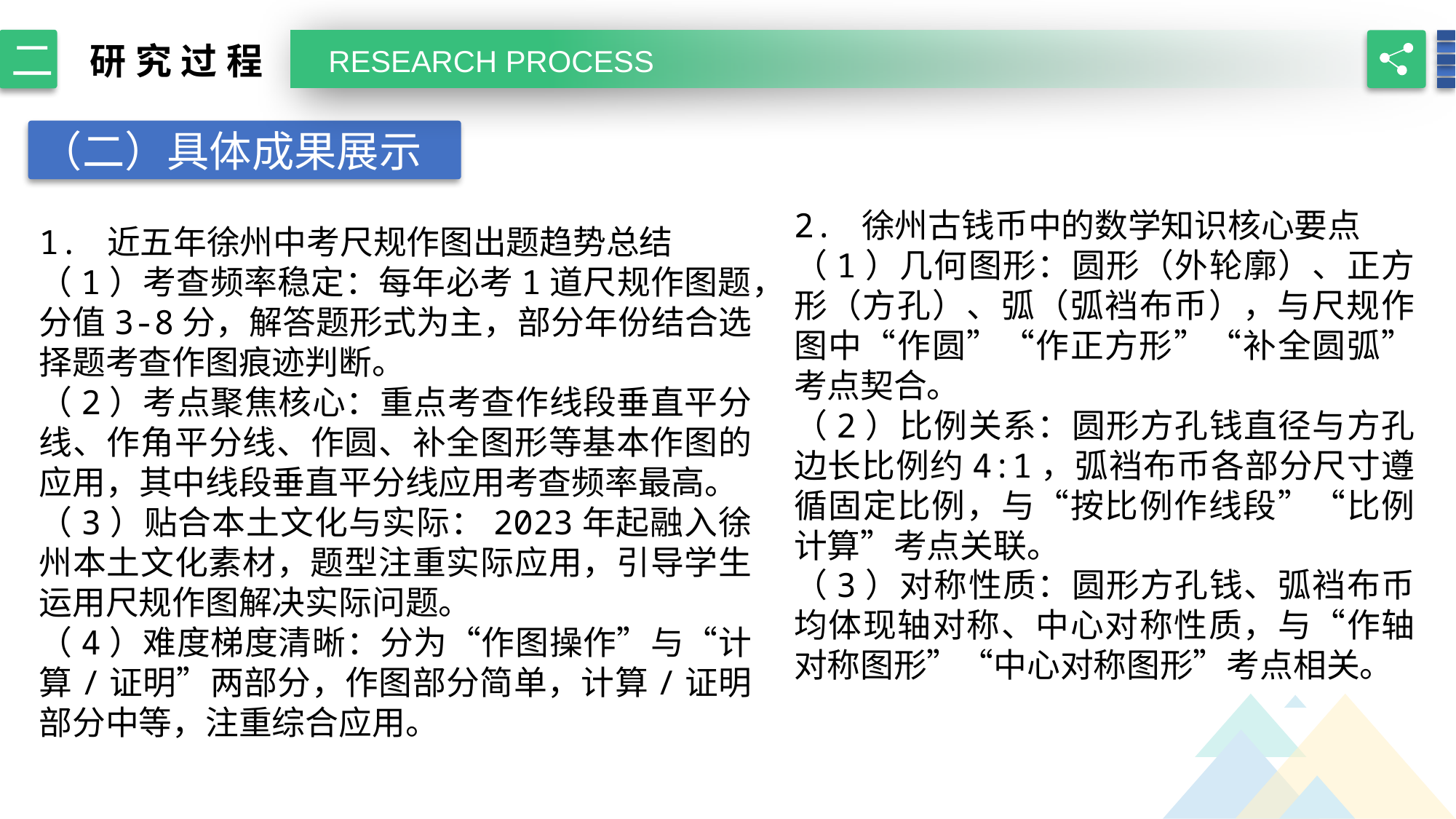

二

研究过程
RESEARCH PROCESS
（二）具体成果展示
2. 徐州古钱币中的数学知识核心要点
（1）几何图形：圆形（外轮廓）、正方形（方孔）、弧（弧裆布币），与尺规作图中“作圆”“作正方形”“补全圆弧”考点契合。
（2）比例关系：圆形方孔钱直径与方孔边长比例约4:1，弧裆布币各部分尺寸遵循固定比例，与“按比例作线段”“比例计算”考点关联。
（3）对称性质：圆形方孔钱、弧裆布币均体现轴对称、中心对称性质，与“作轴对称图形”“中心对称图形”考点相关。
1. 近五年徐州中考尺规作图出题趋势总结
（1）考查频率稳定：每年必考1道尺规作图题，分值3-8分，解答题形式为主，部分年份结合选择题考查作图痕迹判断。
（2）考点聚焦核心：重点考查作线段垂直平分线、作角平分线、作圆、补全图形等基本作图的应用，其中线段垂直平分线应用考查频率最高。
（3）贴合本土文化与实际：2023年起融入徐州本土文化素材，题型注重实际应用，引导学生运用尺规作图解决实际问题。
（4）难度梯度清晰：分为“作图操作”与“计算/证明”两部分，作图部分简单，计算/证明部分中等，注重综合应用。